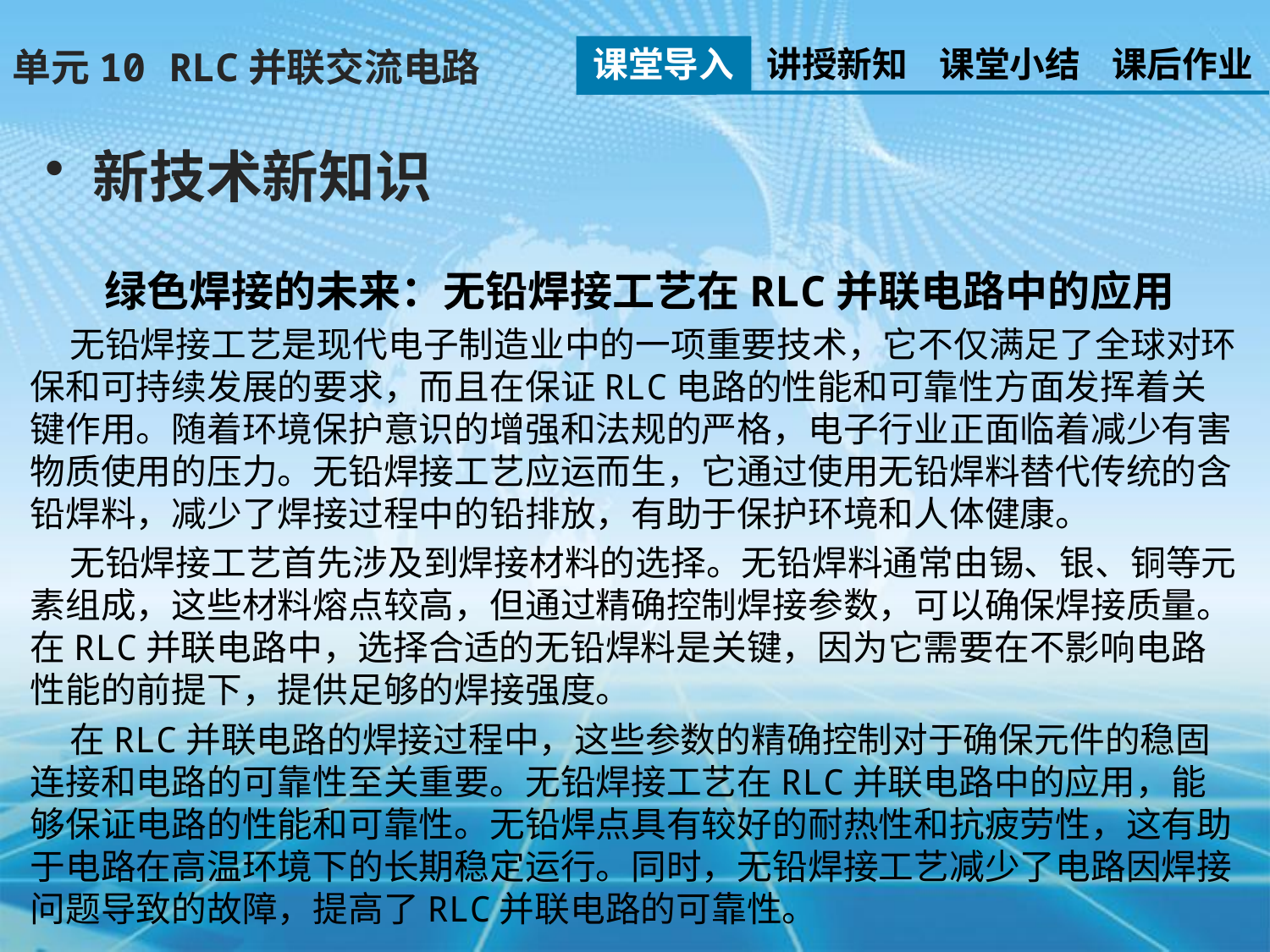

课堂导入
讲授新知
课堂小结
课后作业
单元10 RLC并联交流电路
新技术新知识
        绿色焊接的未来：无铅焊接工艺在RLC并联电路中的应用
    无铅焊接工艺是现代电子制造业中的一项重要技术，它不仅满足了全球对环保和可持续发展的要求，而且在保证RLC电路的性能和可靠性方面发挥着关键作用。随着环境保护意识的增强和法规的严格，电子行业正面临着减少有害物质使用的压力。无铅焊接工艺应运而生，它通过使用无铅焊料替代传统的含铅焊料，减少了焊接过程中的铅排放，有助于保护环境和人体健康。
    无铅焊接工艺首先涉及到焊接材料的选择。无铅焊料通常由锡、银、铜等元素组成，这些材料熔点较高，但通过精确控制焊接参数，可以确保焊接质量。在RLC并联电路中，选择合适的无铅焊料是关键，因为它需要在不影响电路性能的前提下，提供足够的焊接强度。
    在RLC并联电路的焊接过程中，这些参数的精确控制对于确保元件的稳固连接和电路的可靠性至关重要。无铅焊接工艺在RLC并联电路中的应用，能够保证电路的性能和可靠性。无铅焊点具有较好的耐热性和抗疲劳性，这有助于电路在高温环境下的长期稳定运行。同时，无铅焊接工艺减少了电路因焊接问题导致的故障，提高了RLC并联电路的可靠性。